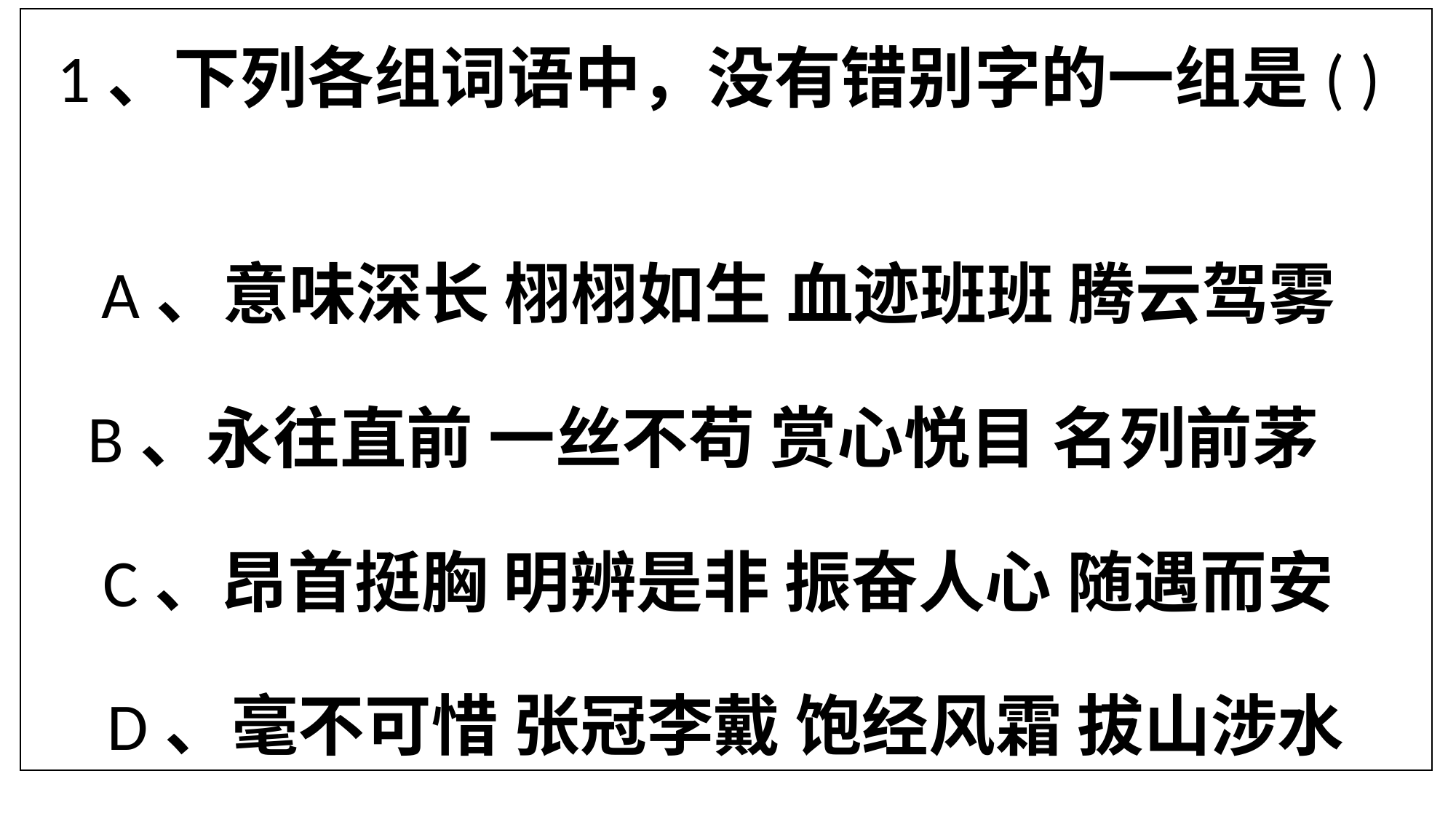

1、下列各组词语中，没有错别字的一组是( )

A、意味深长 栩栩如生 血迹班班 腾云驾雾
B、永往直前 一丝不苟 赏心悦目 名列前茅
C、昂首挺胸 明辨是非 振奋人心 随遇而安
D、毫不可惜 张冠李戴 饱经风霜 拔山涉水
#